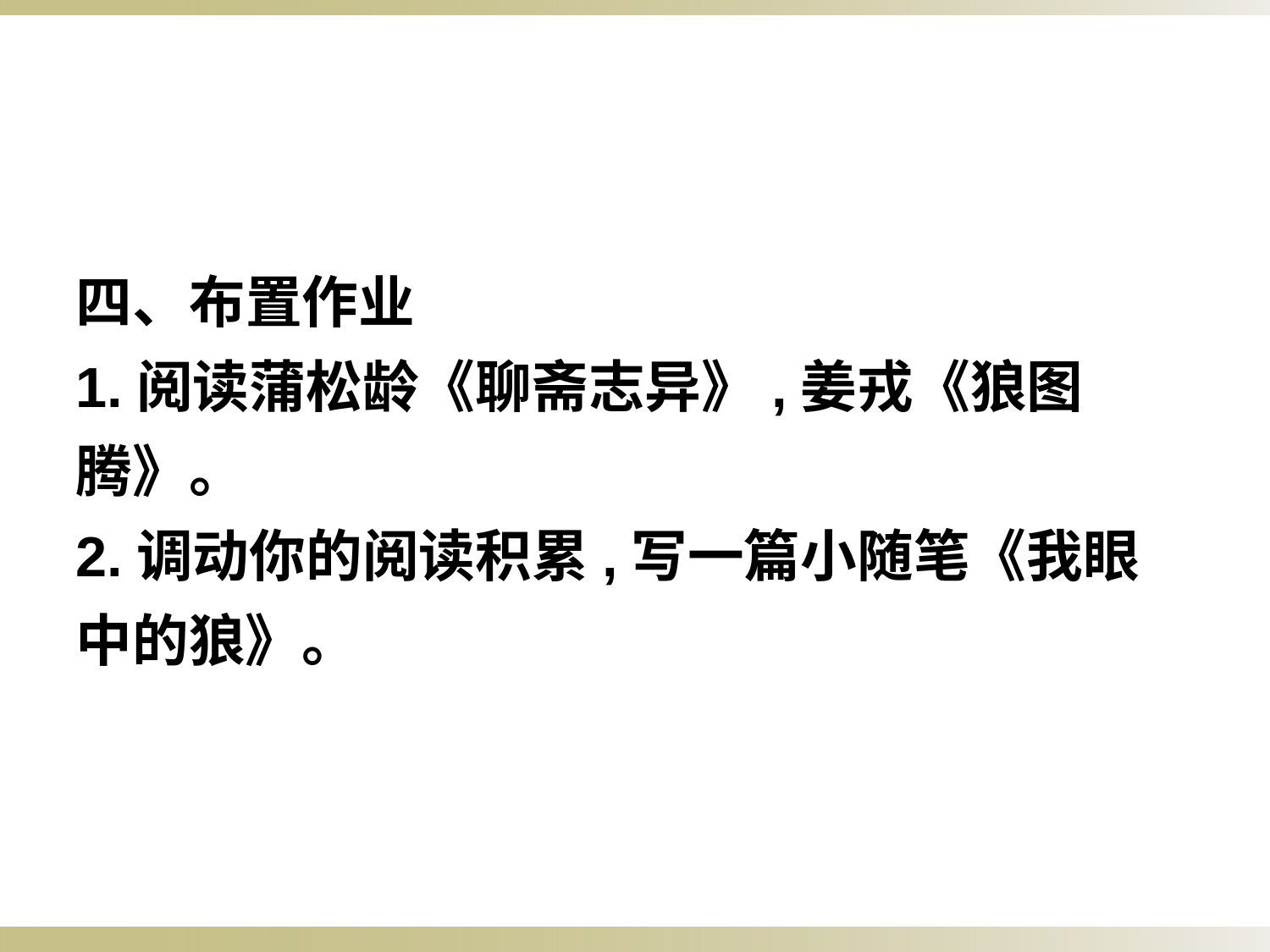

四、布置作业
1.阅读蒲松龄《聊斋志异》,姜戎《狼图腾》。
2.调动你的阅读积累,写一篇小随笔《我眼中的狼》。